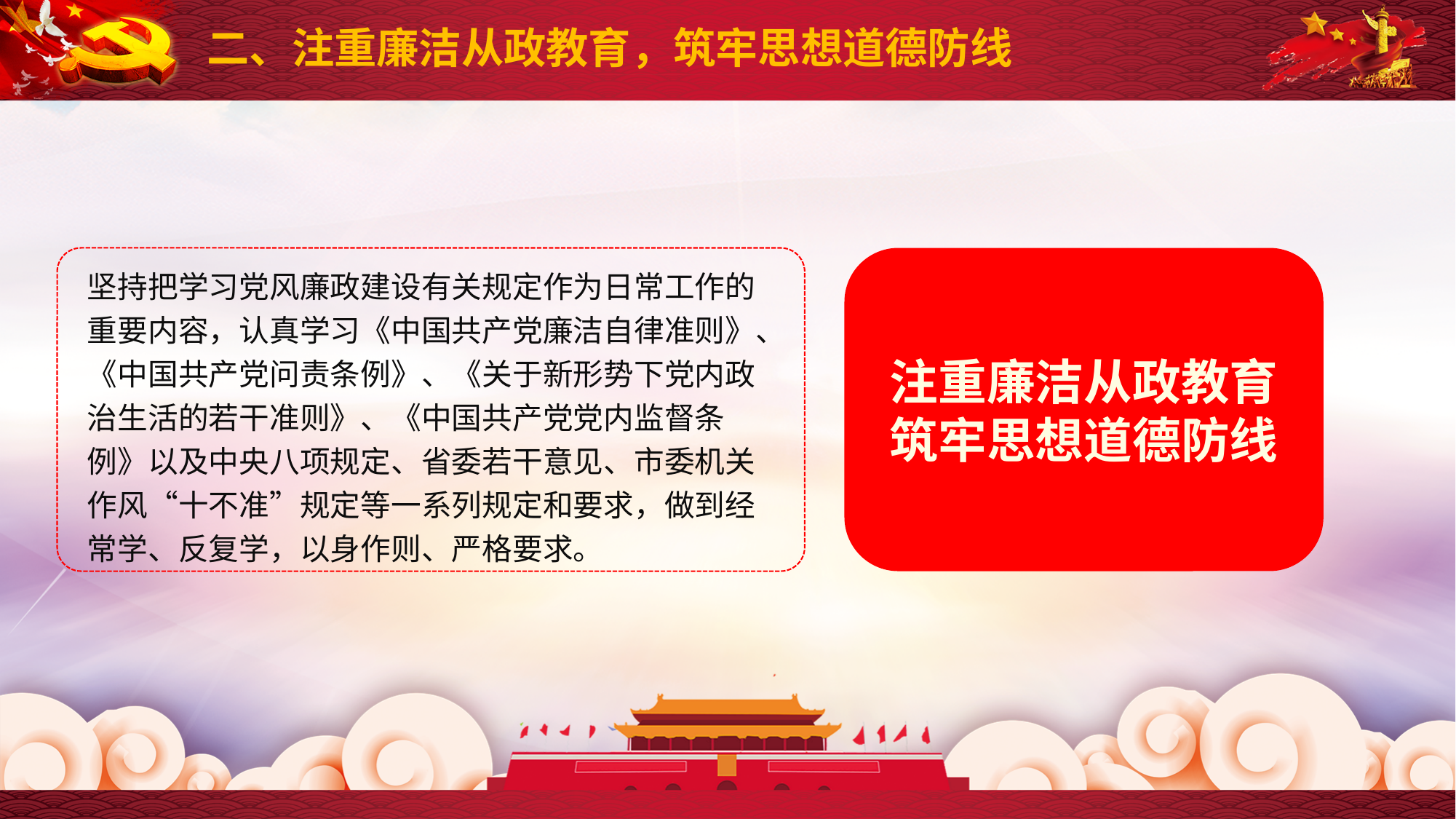

二、注重廉洁从政教育，筑牢思想道德防线
注重廉洁从政教育筑牢思想道德防线

坚持把学习党风廉政建设有关规定作为日常工作的重要内容，认真学习《中国共产党廉洁自律准则》、《中国共产党问责条例》、《关于新形势下党内政治生活的若干准则》、《中国共产党党内监督条例》以及中央八项规定、省委若干意见、市委机关作风“十不准”规定等一系列规定和要求，做到经常学、反复学，以身作则、严格要求。